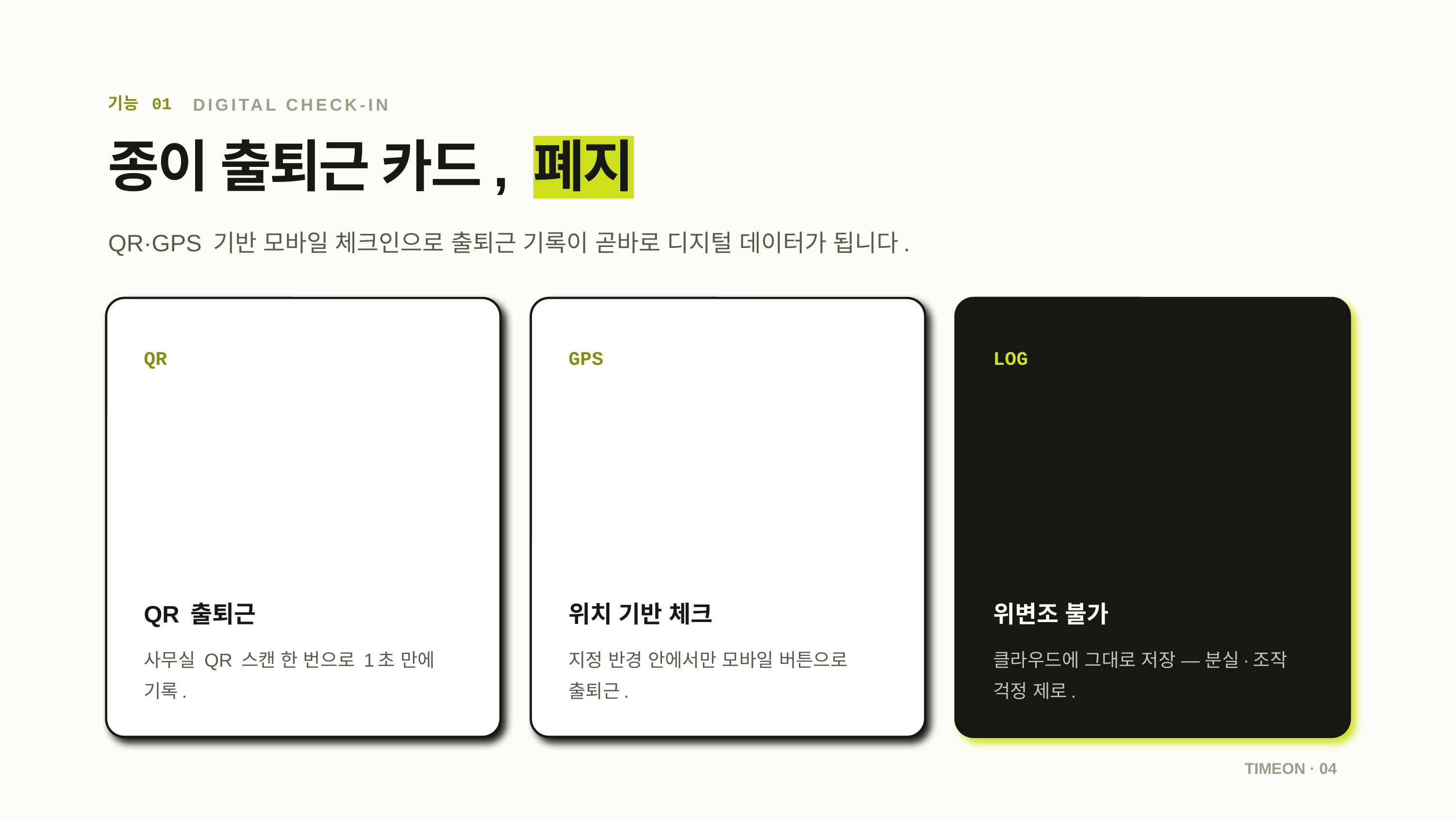

기능 01
DIGITAL CHECK-IN
종이 출퇴근 카드, 폐지
QR·GPS 기반 모바일 체크인으로 출퇴근 기록이 곧바로 디지털 데이터가 됩니다.

QR
GPS
LOG
QR 출퇴근
위치 기반 체크
위변조 불가
사무실 QR 스캔 한 번으로 1초 만에 기록.
지정 반경 안에서만 모바일 버튼으로 출퇴근.
클라우드에 그대로 저장 — 분실·조작 걱정 제로.
TIMEON · 04